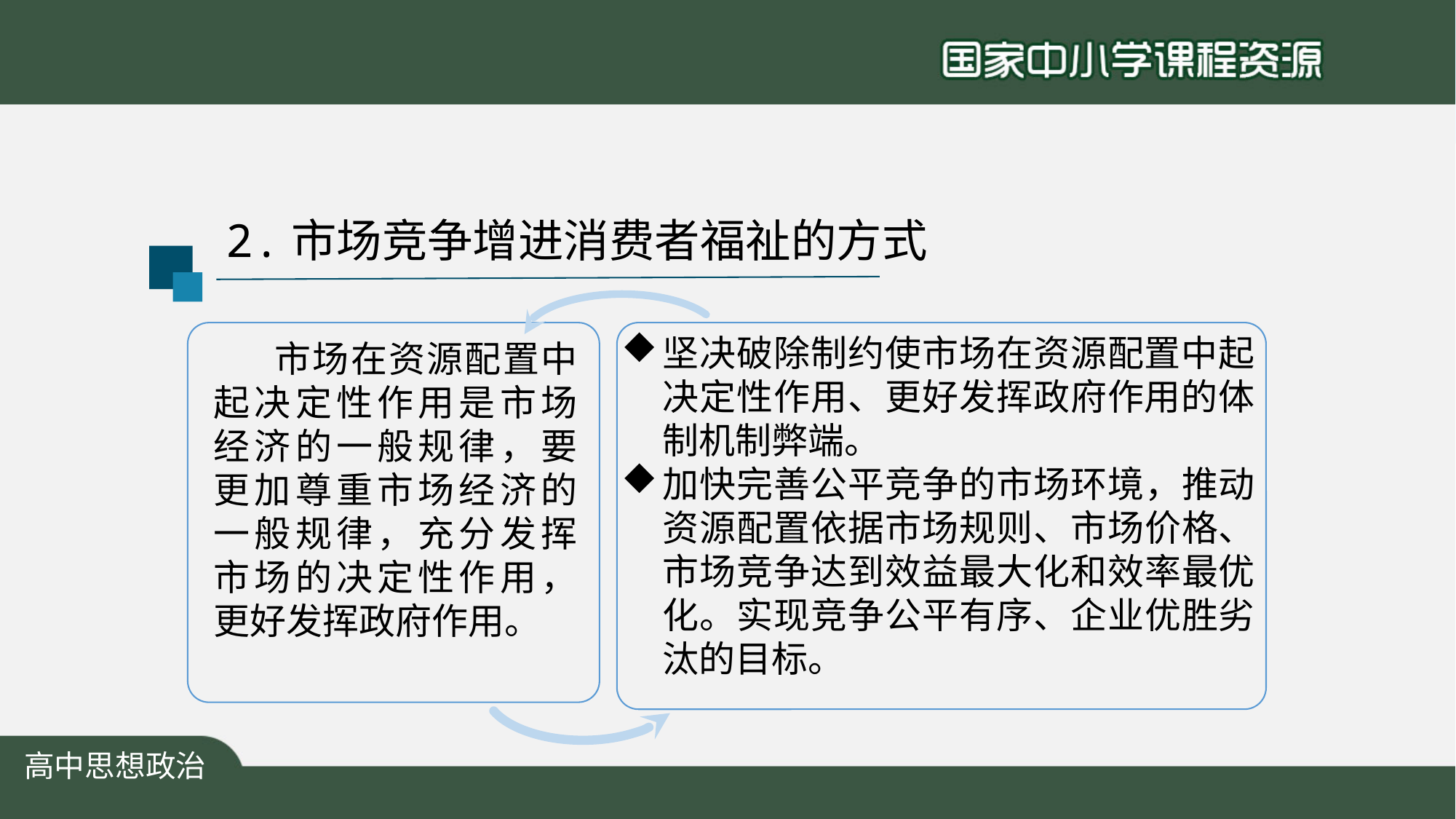

2.市场竞争增进消费者福祉的方式

坚决破除制约使市场在资源配置中起决定性作用、更好发挥政府作用的体制机制弊端。
加快完善公平竞争的市场环境，推动资源配置依据市场规则、市场价格、市场竞争达到效益最大化和效率最优化。实现竞争公平有序、企业优胜劣汰的目标。

　　市场在资源配置中起决定性作用是市场经济的一般规律，要更加尊重市场经济的一般规律，充分发挥市场的决定性作用，更好发挥政府作用。